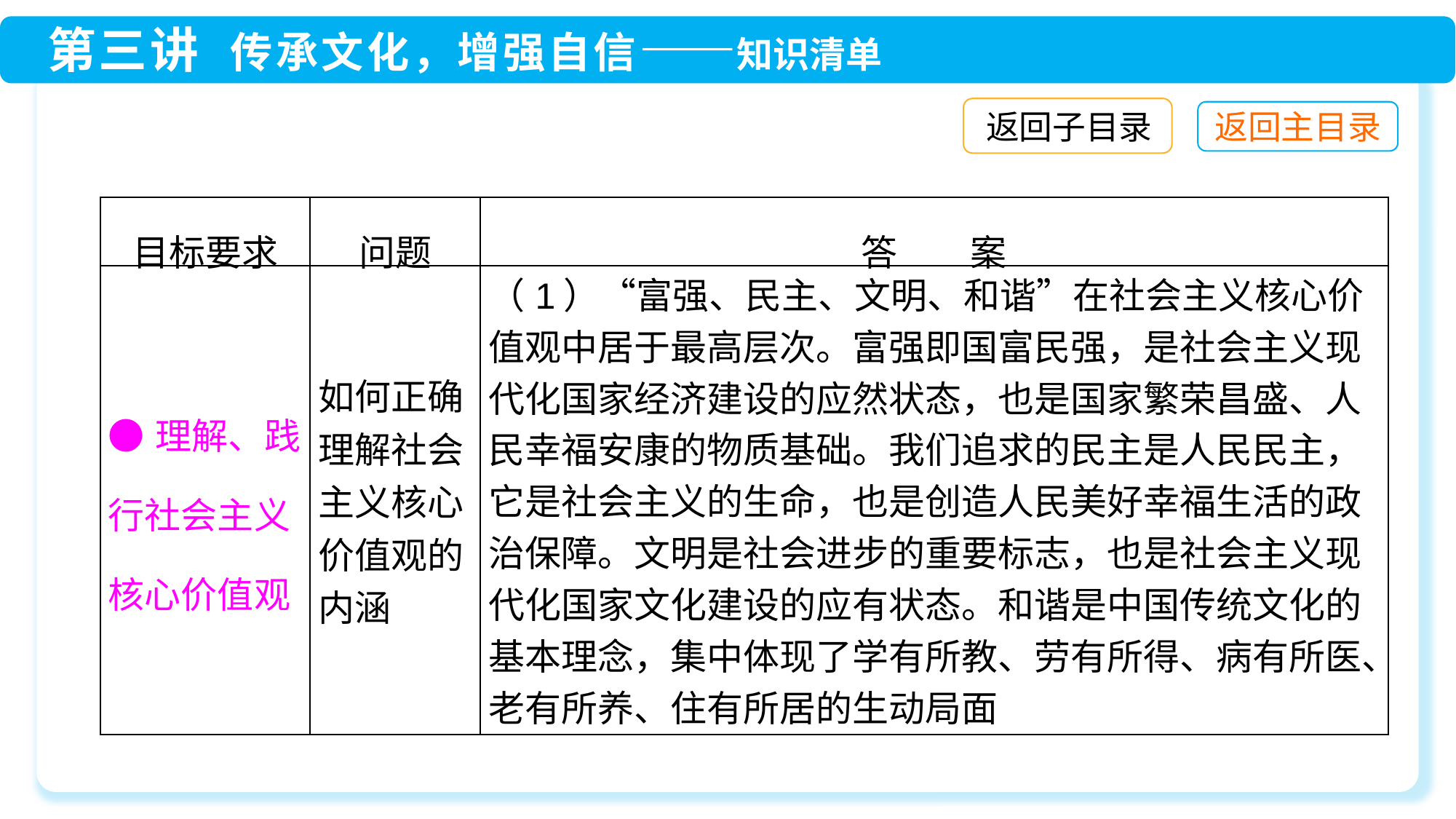

返回子目录
| 目标要求 | 问题 | 答　　案 |
| --- | --- | --- |
| ●理解、践行社会主义核心价值观 | 如何正确理解社会主义核心价值观的内涵 | （1）“富强、民主、文明、和谐”在社会主义核心价值观中居于最高层次。富强即国富民强，是社会主义现代化国家经济建设的应然状态，也是国家繁荣昌盛、人民幸福安康的物质基础。我们追求的民主是人民民主，它是社会主义的生命，也是创造人民美好幸福生活的政治保障。文明是社会进步的重要标志，也是社会主义现代化国家文化建设的应有状态。和谐是中国传统文化的基本理念，集中体现了学有所教、劳有所得、病有所医、老有所养、住有所居的生动局面 |